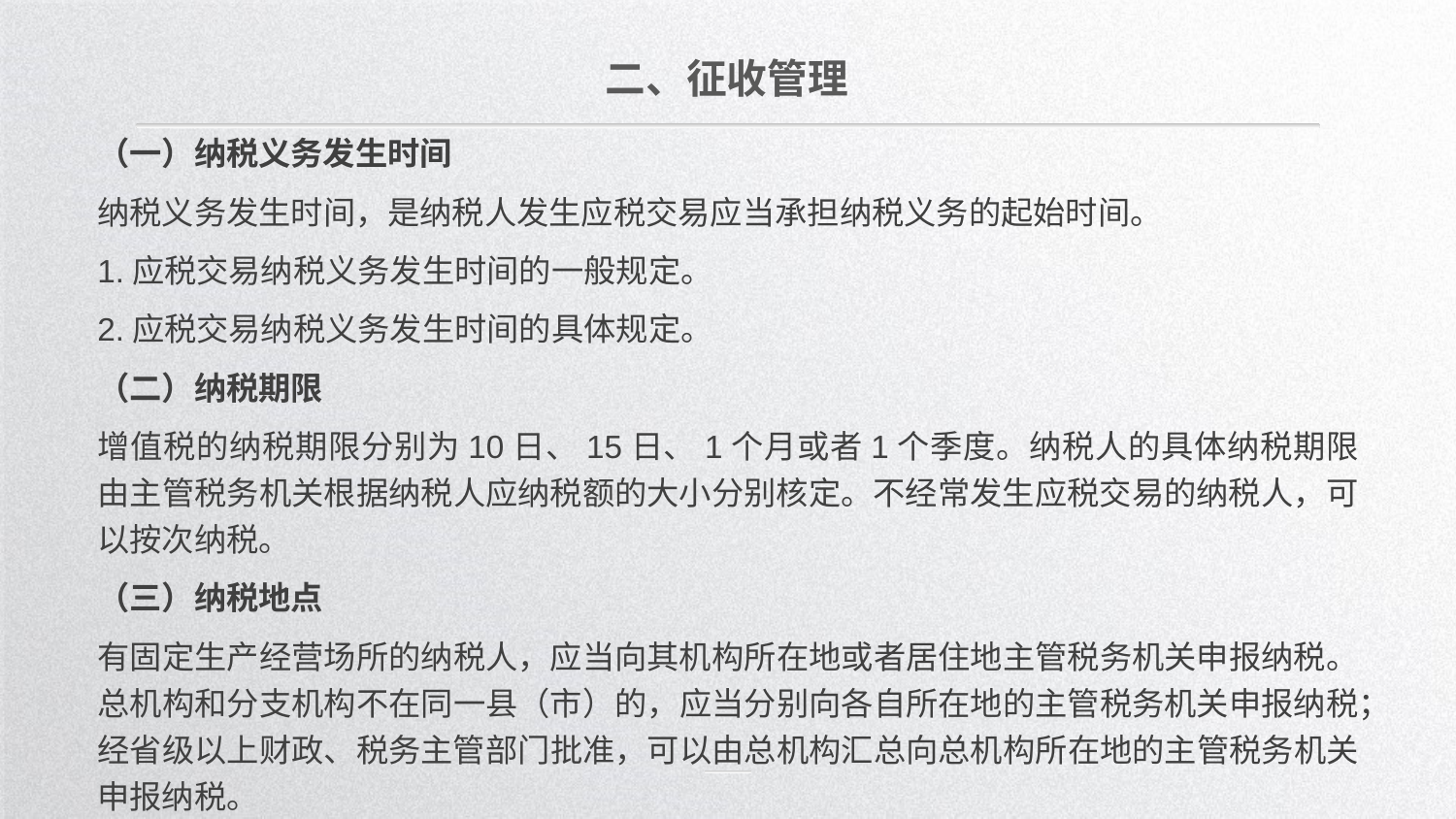

二、征收管理
（一）纳税义务发生时间
纳税义务发生时间，是纳税人发生应税交易应当承担纳税义务的起始时间。
1.应税交易纳税义务发生时间的一般规定。
2.应税交易纳税义务发生时间的具体规定。
（二）纳税期限
增值税的纳税期限分别为10日、15日、1个月或者1个季度。纳税人的具体纳税期限由主管税务机关根据纳税人应纳税额的大小分别核定。不经常发生应税交易的纳税人，可以按次纳税。
（三）纳税地点
有固定生产经营场所的纳税人，应当向其机构所在地或者居住地主管税务机关申报纳税。总机构和分支机构不在同一县（市）的，应当分别向各自所在地的主管税务机关申报纳税；经省级以上财政、税务主管部门批准，可以由总机构汇总向总机构所在地的主管税务机关申报纳税。